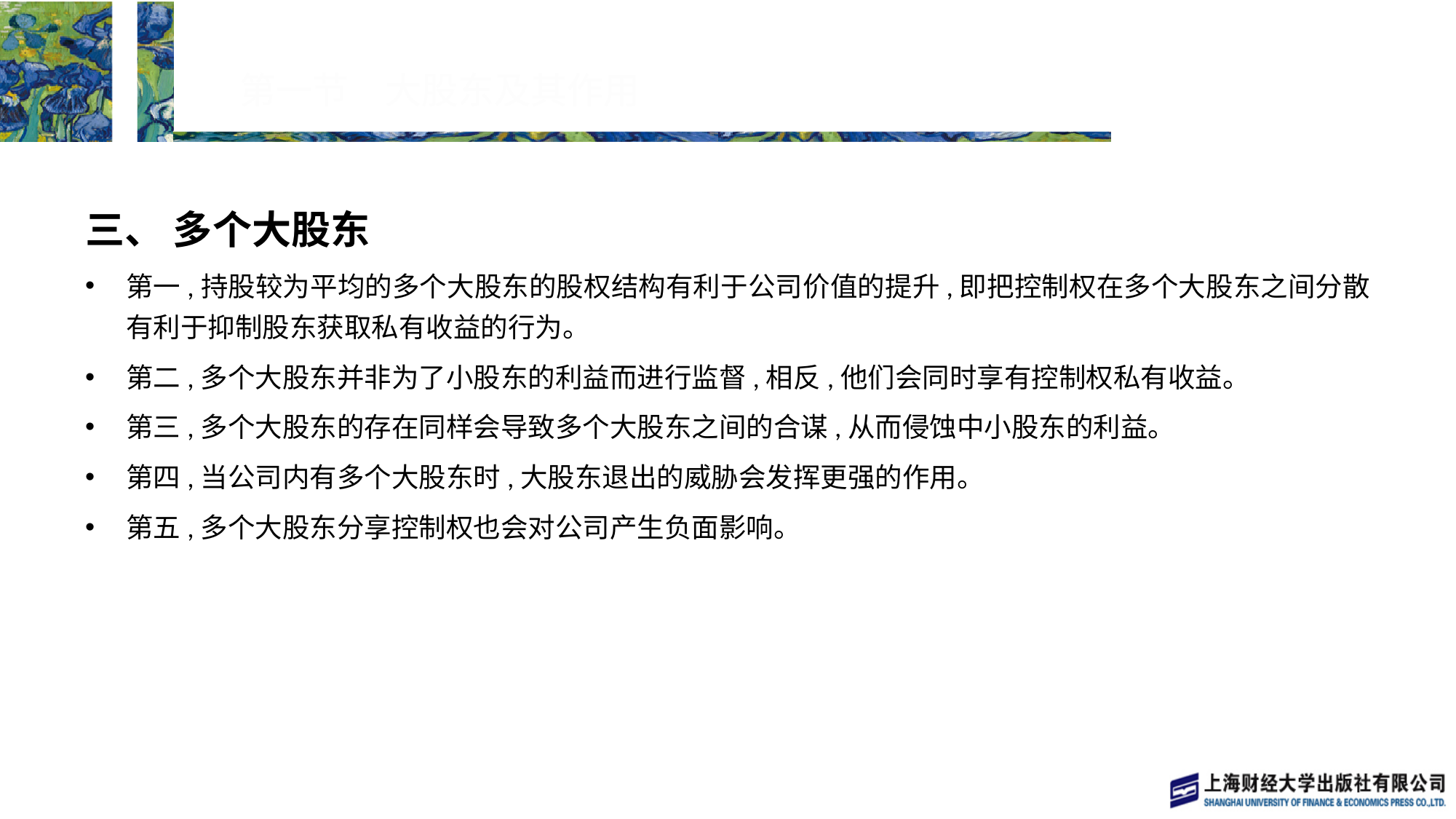

# 第一节　大股东及其作用
三、 多个大股东
第一,持股较为平均的多个大股东的股权结构有利于公司价值的提升,即把控制权在多个大股东之间分散有利于抑制股东获取私有收益的行为。
第二,多个大股东并非为了小股东的利益而进行监督,相反,他们会同时享有控制权私有收益。
第三,多个大股东的存在同样会导致多个大股东之间的合谋,从而侵蚀中小股东的利益。
第四,当公司内有多个大股东时,大股东退出的威胁会发挥更强的作用。
第五,多个大股东分享控制权也会对公司产生负面影响。